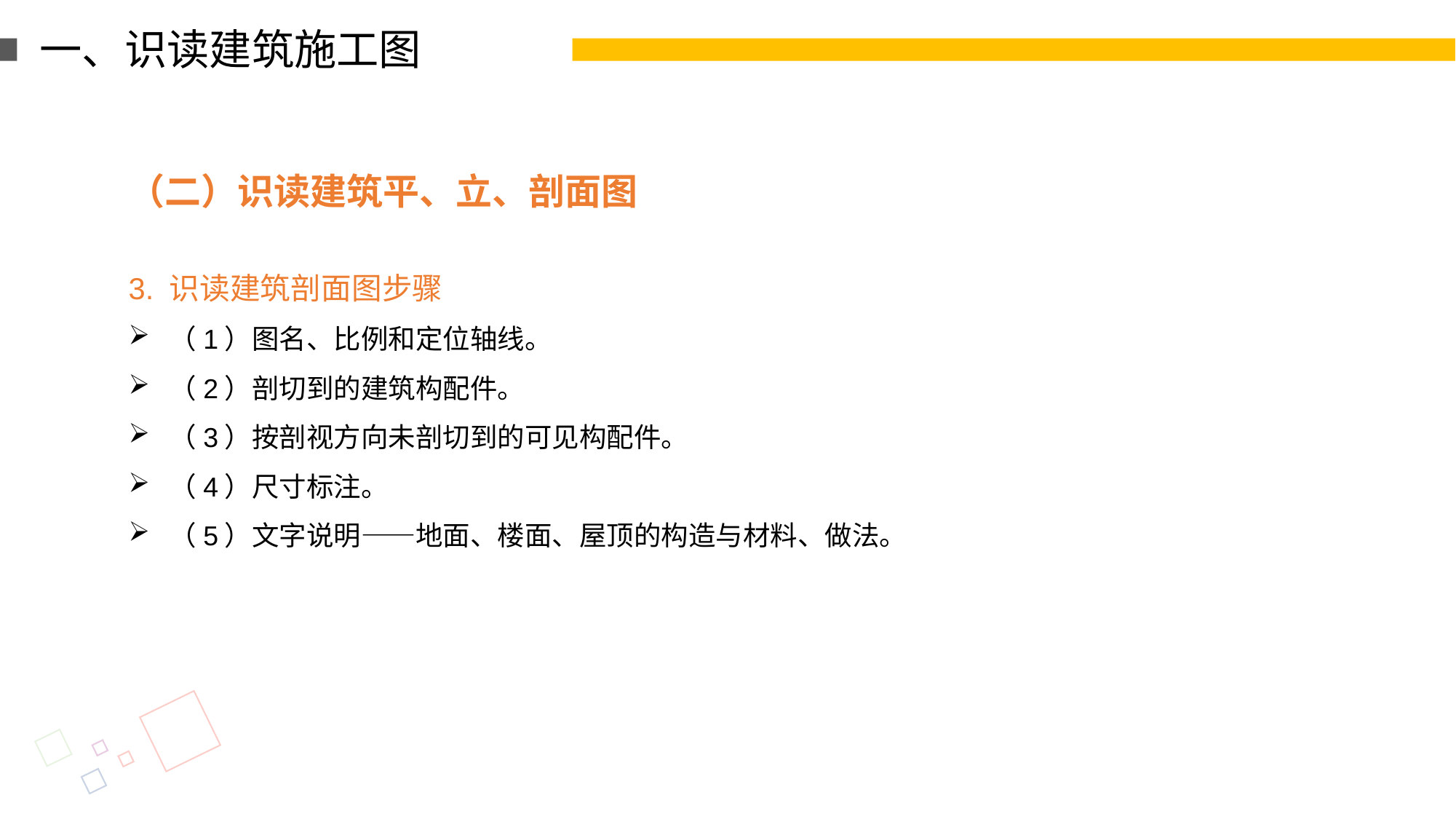

一、识读建筑施工图
（二）识读建筑平、立、剖面图
3. 识读建筑剖面图步骤
（1）图名、比例和定位轴线。
（2）剖切到的建筑构配件。
（3）按剖视方向未剖切到的可见构配件。
（4）尺寸标注。
（5）文字说明——地面、楼面、屋顶的构造与材料、做法。